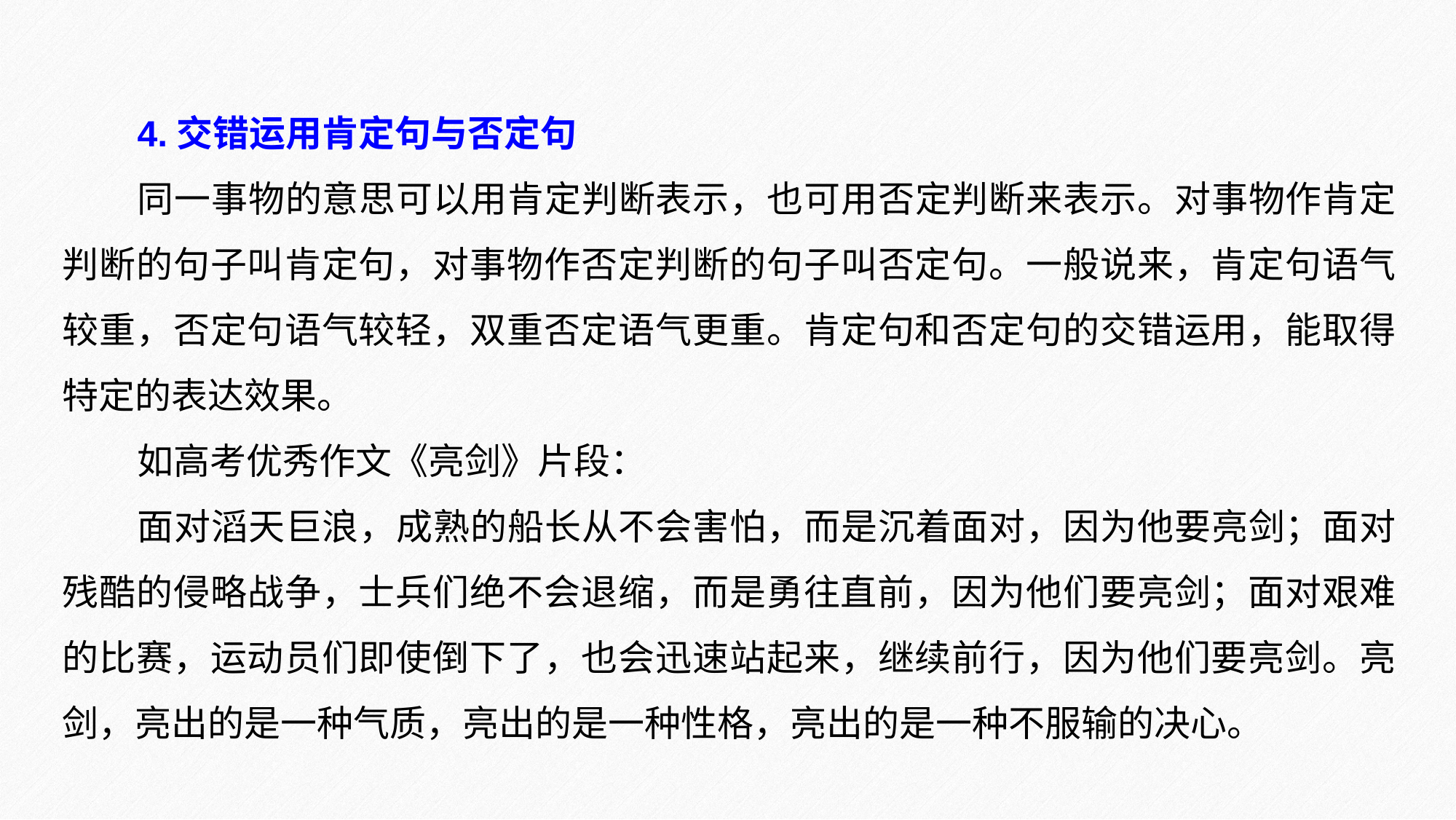

4.交错运用肯定句与否定句
同一事物的意思可以用肯定判断表示，也可用否定判断来表示。对事物作肯定判断的句子叫肯定句，对事物作否定判断的句子叫否定句。一般说来，肯定句语气较重，否定句语气较轻，双重否定语气更重。肯定句和否定句的交错运用，能取得特定的表达效果。
如高考优秀作文《亮剑》片段：
面对滔天巨浪，成熟的船长从不会害怕，而是沉着面对，因为他要亮剑；面对残酷的侵略战争，士兵们绝不会退缩，而是勇往直前，因为他们要亮剑；面对艰难的比赛，运动员们即使倒下了，也会迅速站起来，继续前行，因为他们要亮剑。亮剑，亮出的是一种气质，亮出的是一种性格，亮出的是一种不服输的决心。